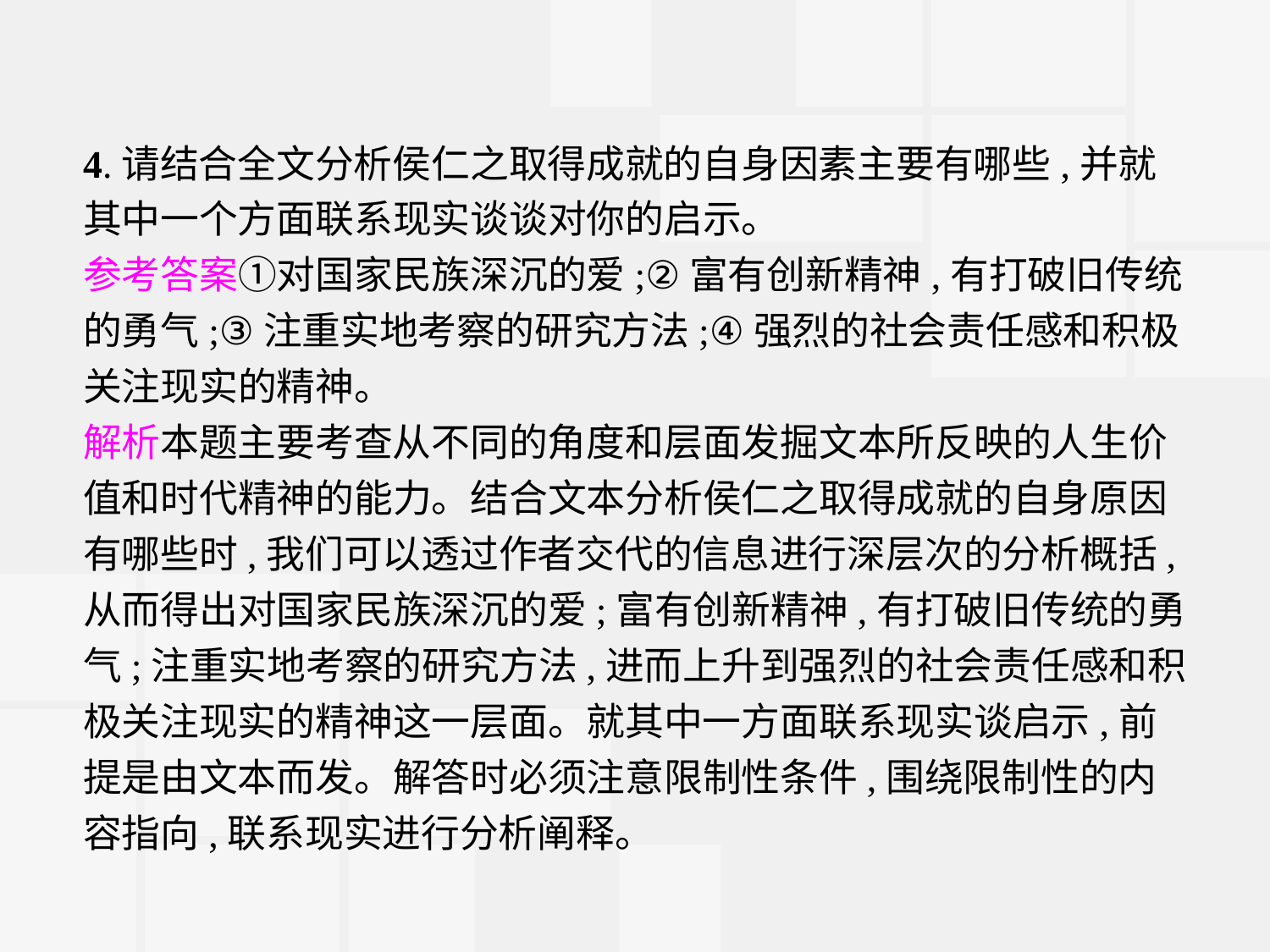

4.请结合全文分析侯仁之取得成就的自身因素主要有哪些,并就其中一个方面联系现实谈谈对你的启示。
参考答案①对国家民族深沉的爱;②富有创新精神,有打破旧传统的勇气;③注重实地考察的研究方法;④强烈的社会责任感和积极关注现实的精神。
解析本题主要考查从不同的角度和层面发掘文本所反映的人生价值和时代精神的能力。结合文本分析侯仁之取得成就的自身原因有哪些时,我们可以透过作者交代的信息进行深层次的分析概括,从而得出对国家民族深沉的爱;富有创新精神,有打破旧传统的勇气;注重实地考察的研究方法,进而上升到强烈的社会责任感和积极关注现实的精神这一层面。就其中一方面联系现实谈启示,前提是由文本而发。解答时必须注意限制性条件,围绕限制性的内容指向,联系现实进行分析阐释。